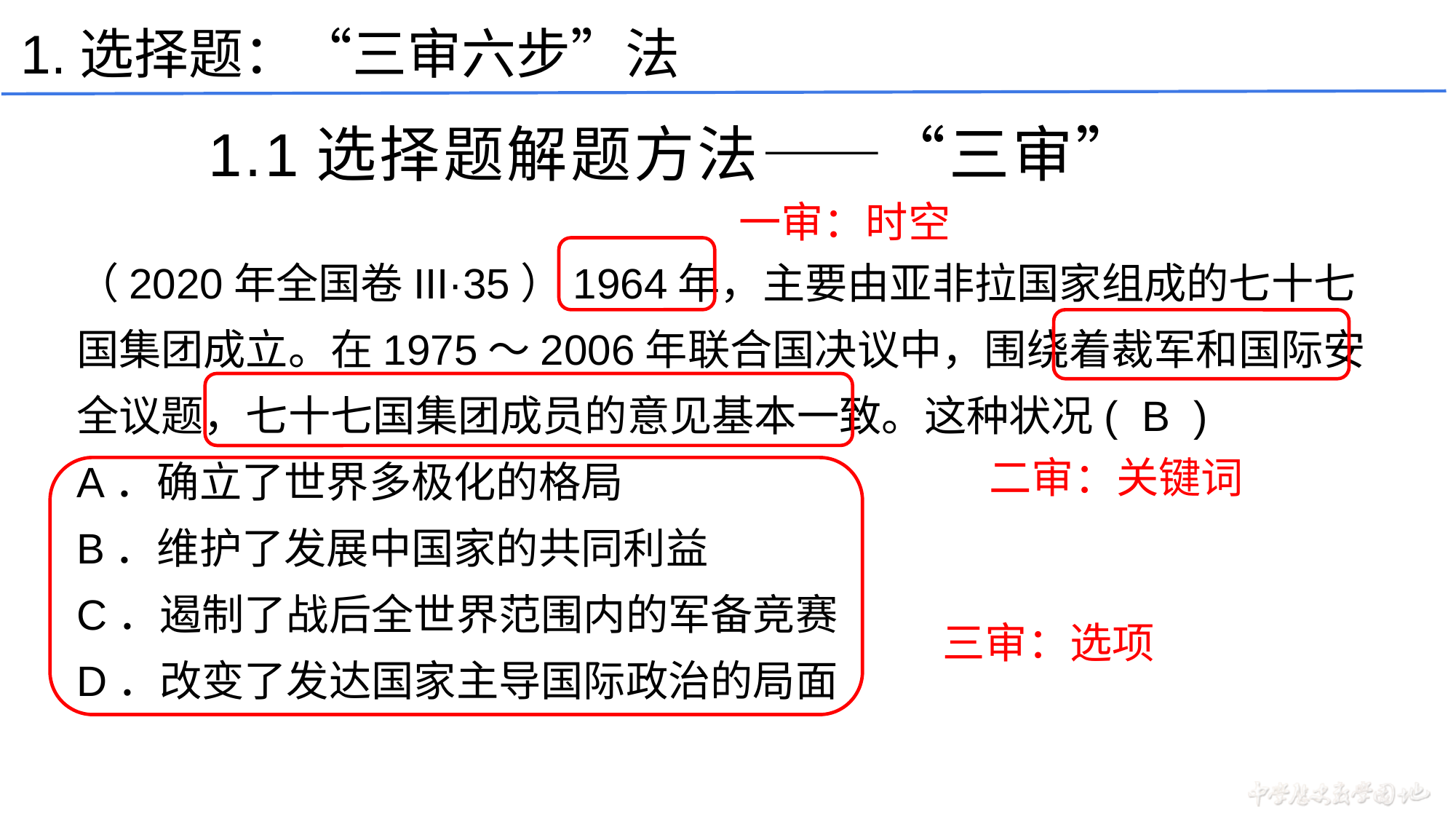

1.选择题：“三审六步”法
1.1选择题解题方法——“三审”
一审：时空
（2020年全国卷III·35）1964年，主要由亚非拉国家组成的七十七国集团成立。在1975～2006年联合国决议中，围绕着裁军和国际安全议题，七十七国集团成员的意见基本一致。这种状况(  B  )
A．确立了世界多极化的格局
B．维护了发展中国家的共同利益
C．遏制了战后全世界范围内的军备竞赛
D．改变了发达国家主导国际政治的局面

二审：关键词

三审：选项